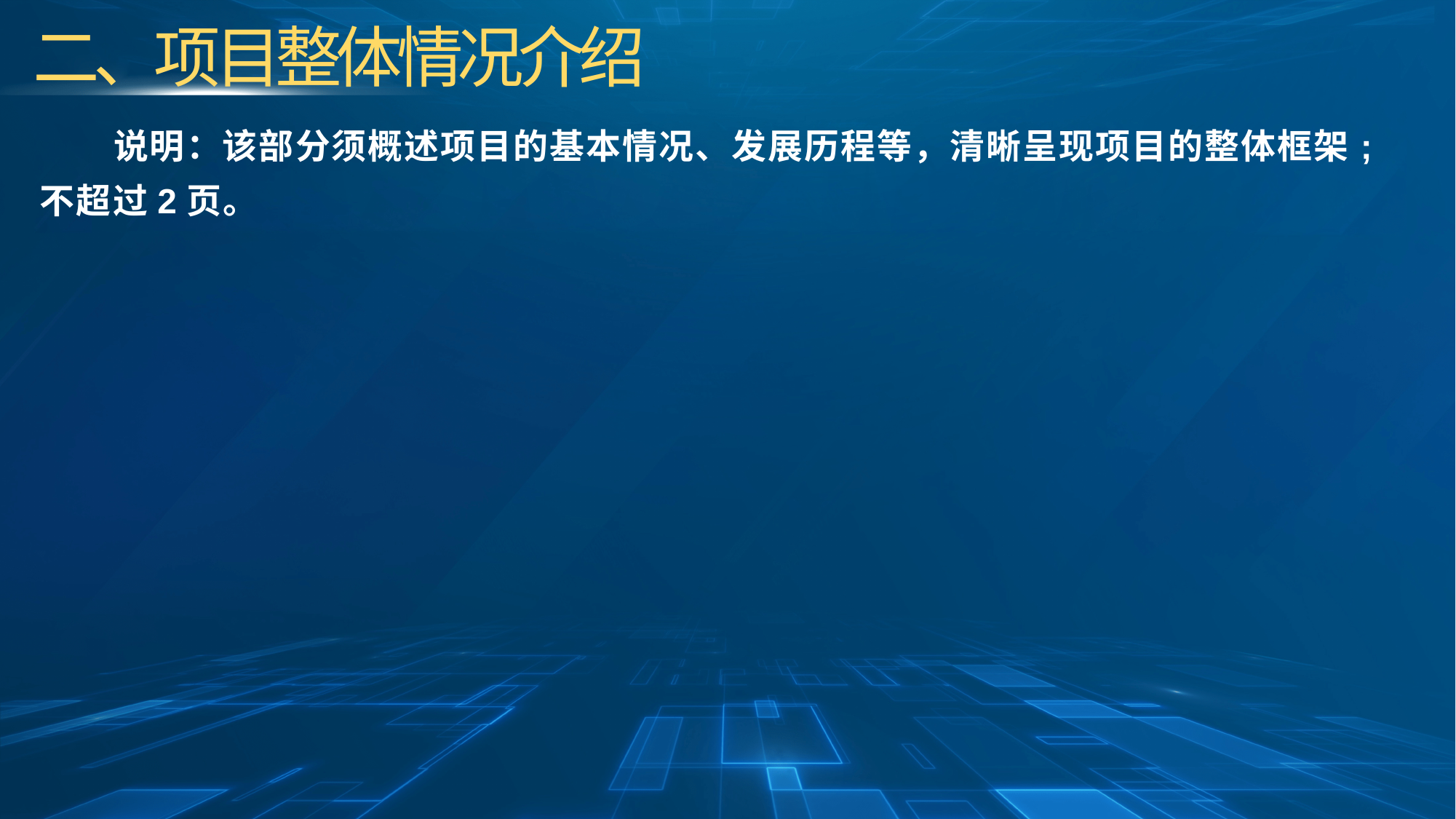

二、项目整体情况介绍
       说明：该部分须概述项目的基本情况、发展历程等，清晰呈现项目的整体框架;
不超过2页。